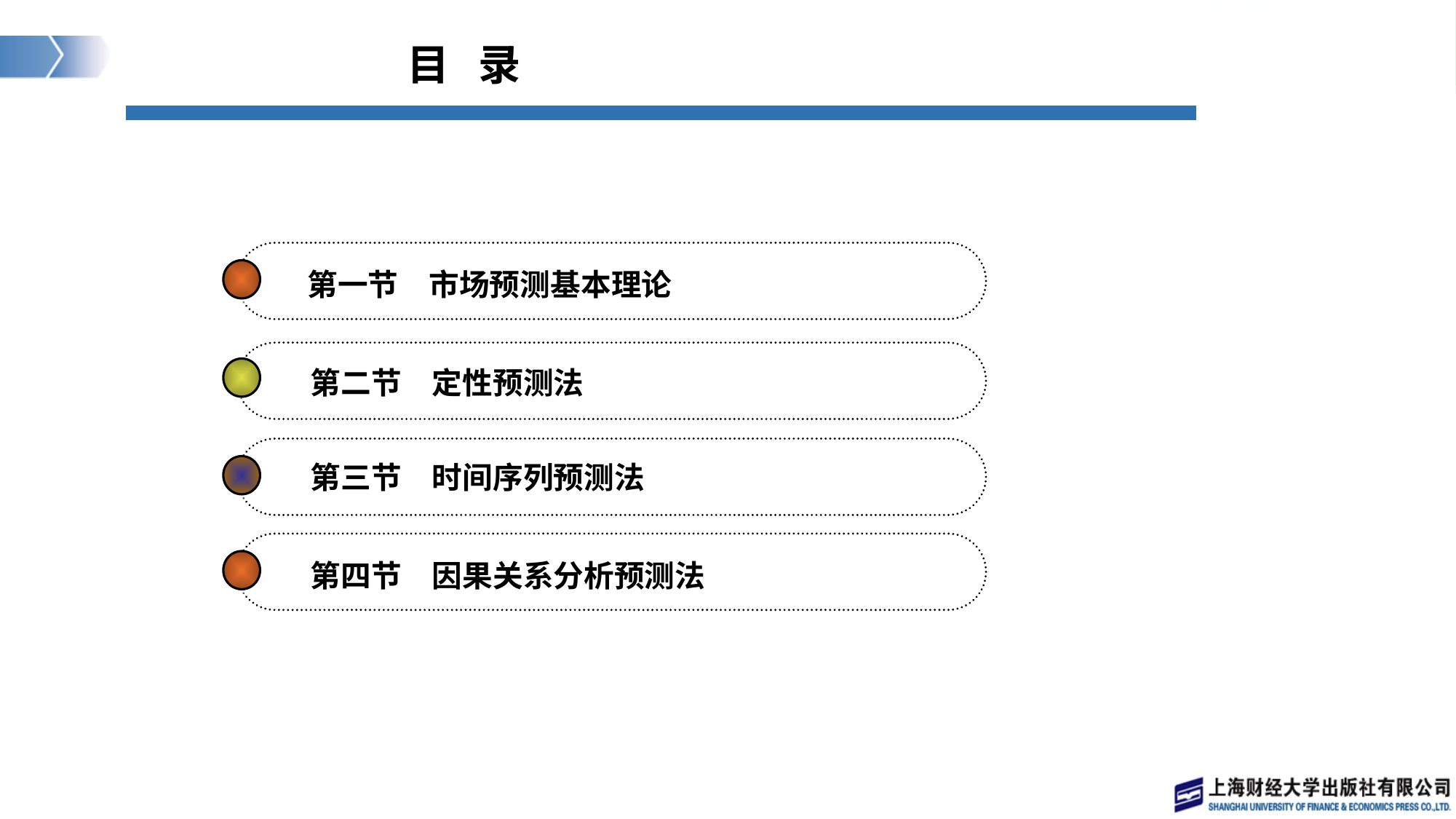

目   录

第一节　市场预测基本理论

第二节　定性预测法

第三节　时间序列预测法

第四节　因果关系分析预测法